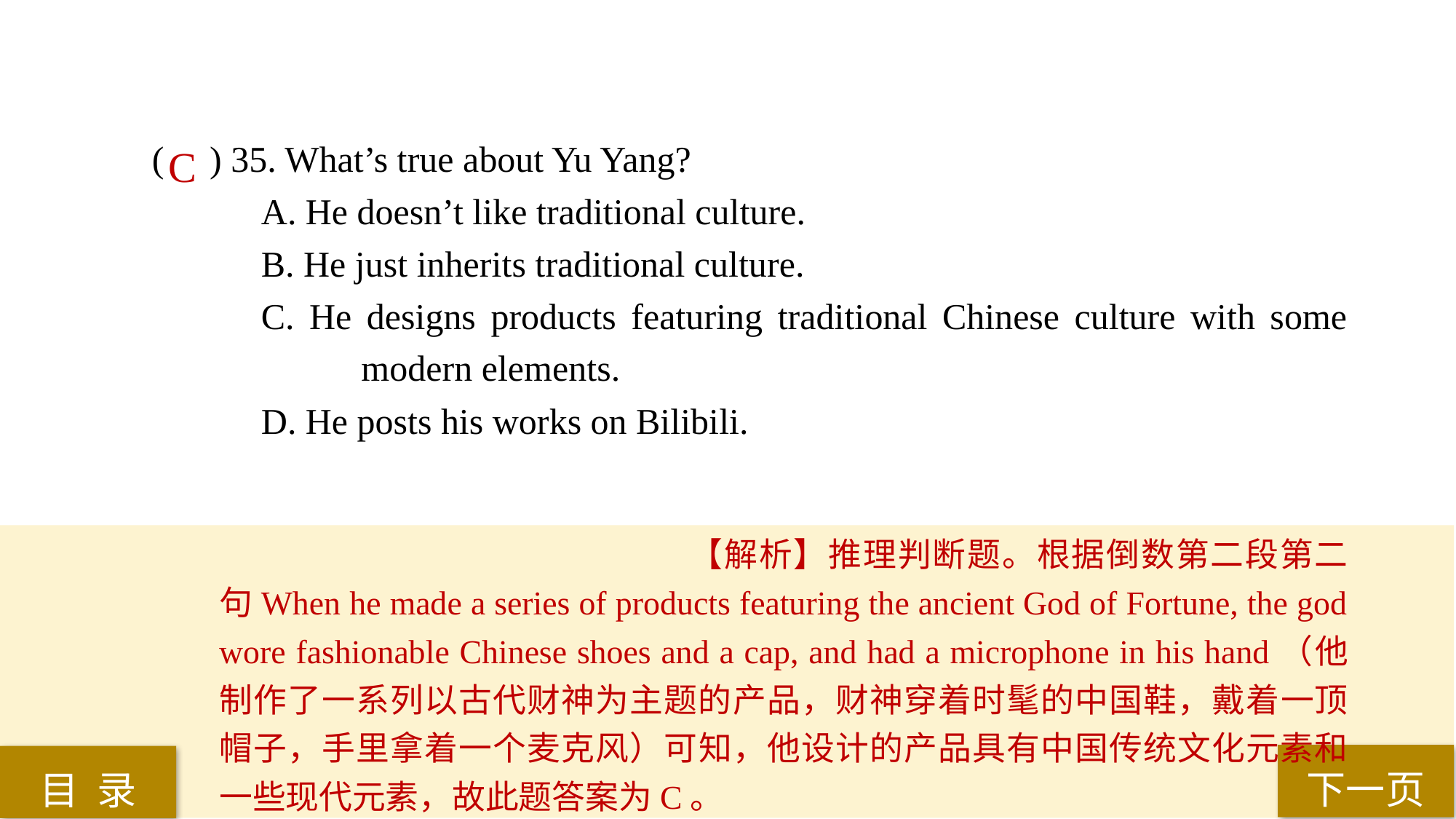

(     ) 35. What’s true about Yu Yang?
A. He doesn’t like traditional culture.
B. He just inherits traditional culture.
C. He designs products featuring traditional Chinese culture with some 	     modern elements.
D. He posts his works on Bilibili.
C
【解析】推理判断题。根据倒数第二段第二句When he made a series of products featuring the ancient God of Fortune, the god wore fashionable Chinese shoes and a cap, and had a microphone in his hand（他制作了一系列以古代财神为主题的产品，财神穿着时髦的中国鞋，戴着一顶帽子，手里拿着一个麦克风）可知，他设计的产品具有中国传统文化元素和一些现代元素，故此题答案为C。